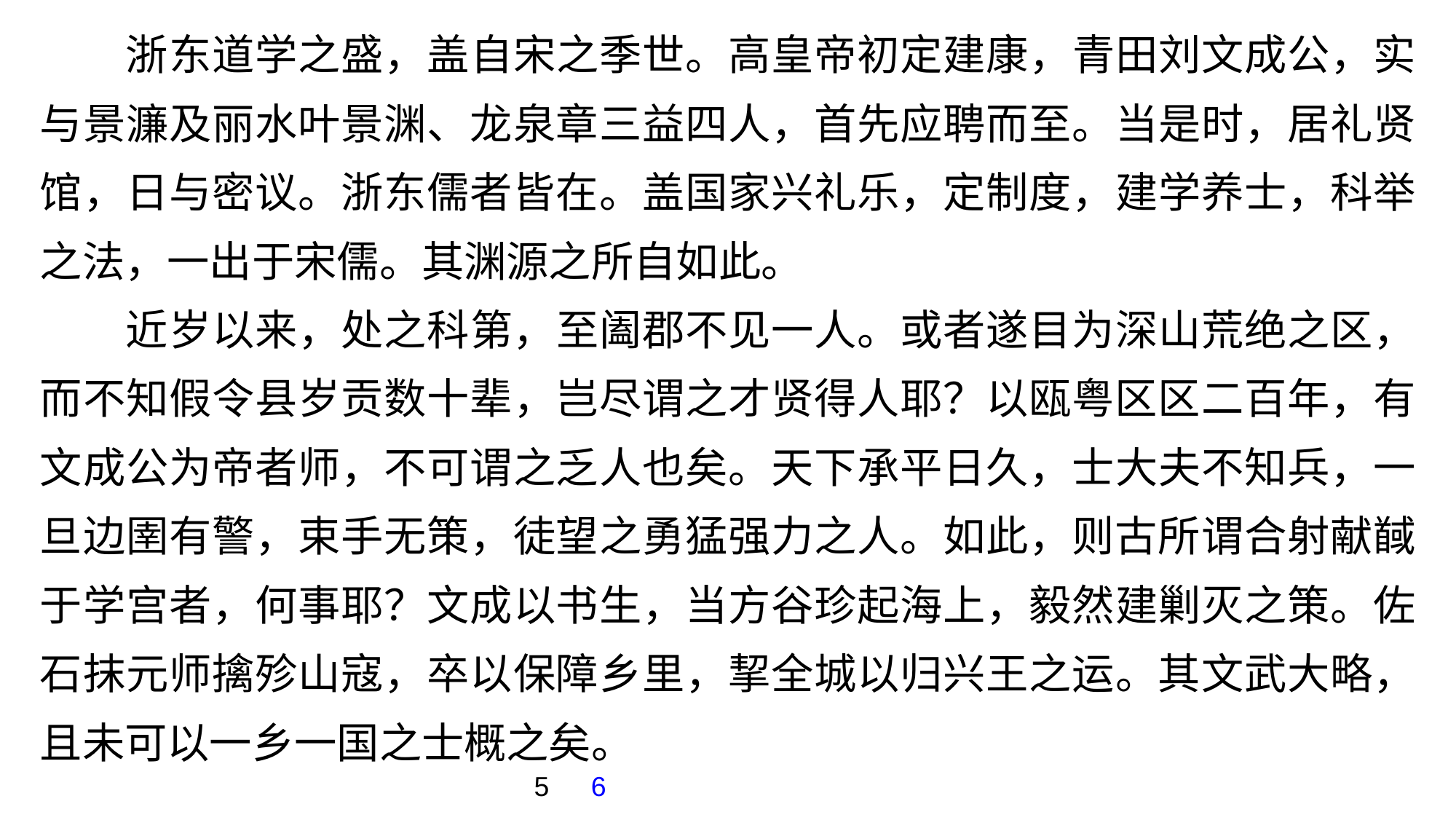

浙东道学之盛，盖自宋之季世。高皇帝初定建康，青田刘文成公，实与景濂及丽水叶景渊、龙泉章三益四人，首先应聘而至。当是时，居礼贤馆，日与密议。浙东儒者皆在。盖国家兴礼乐，定制度，建学养士，科举之法，一出于宋儒。其渊源之所自如此。
近岁以来，处之科第，至阖郡不见一人。或者遂目为深山荒绝之区，而不知假令县岁贡数十辈，岂尽谓之才贤得人耶？以瓯粤区区二百年，有文成公为帝者师，不可谓之乏人也矣。天下承平日久，士大夫不知兵，一旦边圉有警，束手无策，徒望之勇猛强力之人。如此，则古所谓合射献馘于学宫者，何事耶？文成以书生，当方谷珍起海上，毅然建剿灭之策。佐石抹元师擒殄山寇，卒以保障乡里，挈全城以归兴王之运。其文武大略，且未可以一乡一国之士概之矣。
5
6